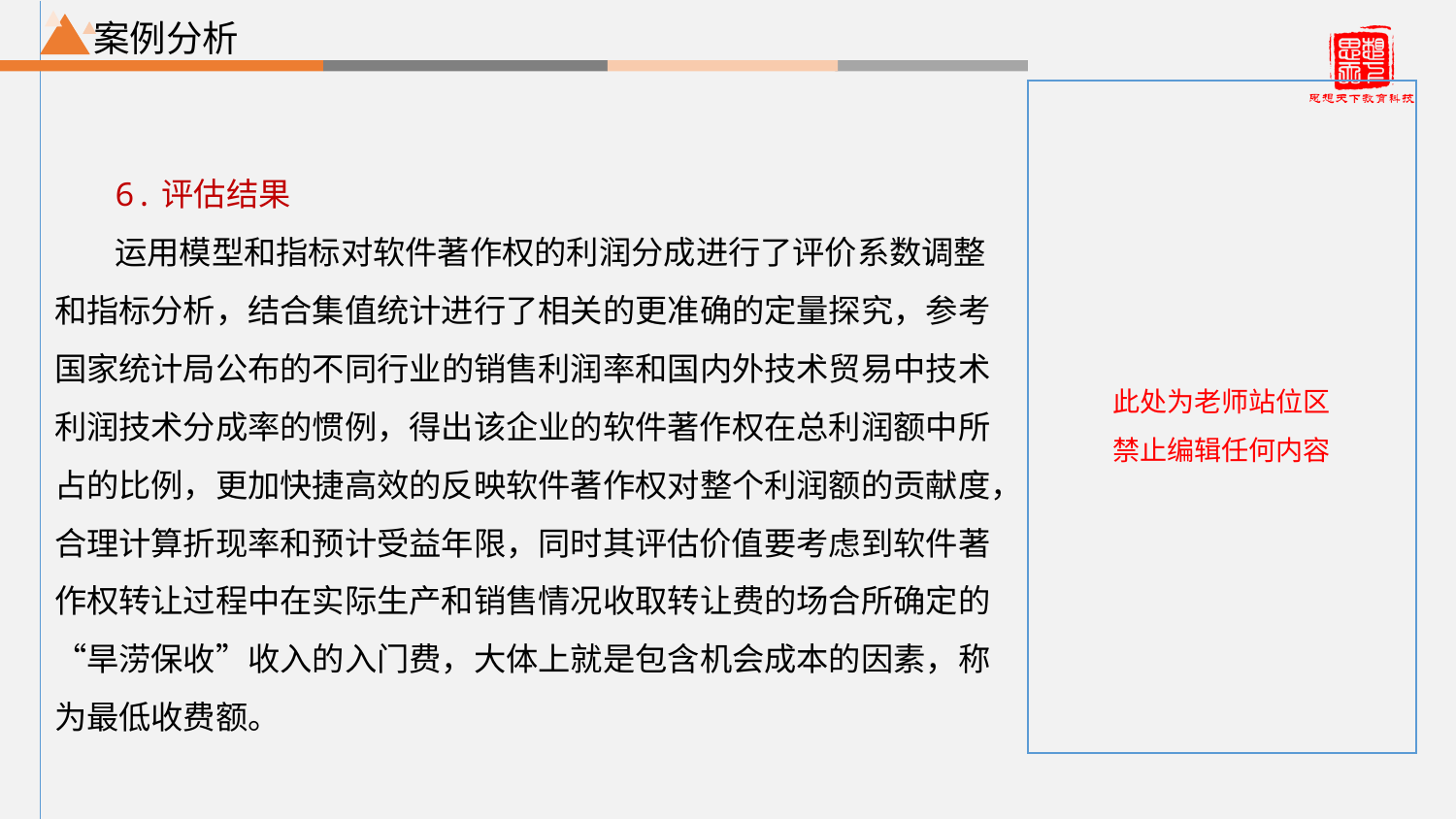

案例分析
6.评估结果
运用模型和指标对软件著作权的利润分成进行了评价系数调整和指标分析，结合集值统计进行了相关的更准确的定量探究，参考国家统计局公布的不同行业的销售利润率和国内外技术贸易中技术利润技术分成率的惯例，得出该企业的软件著作权在总利润额中所占的比例，更加快捷高效的反映软件著作权对整个利润额的贡献度，合理计算折现率和预计受益年限，同时其评估价值要考虑到软件著作权转让过程中在实际生产和销售情况收取转让费的场合所确定的“旱涝保收”收入的入门费，大体上就是包含机会成本的因素，称为最低收费额。
98